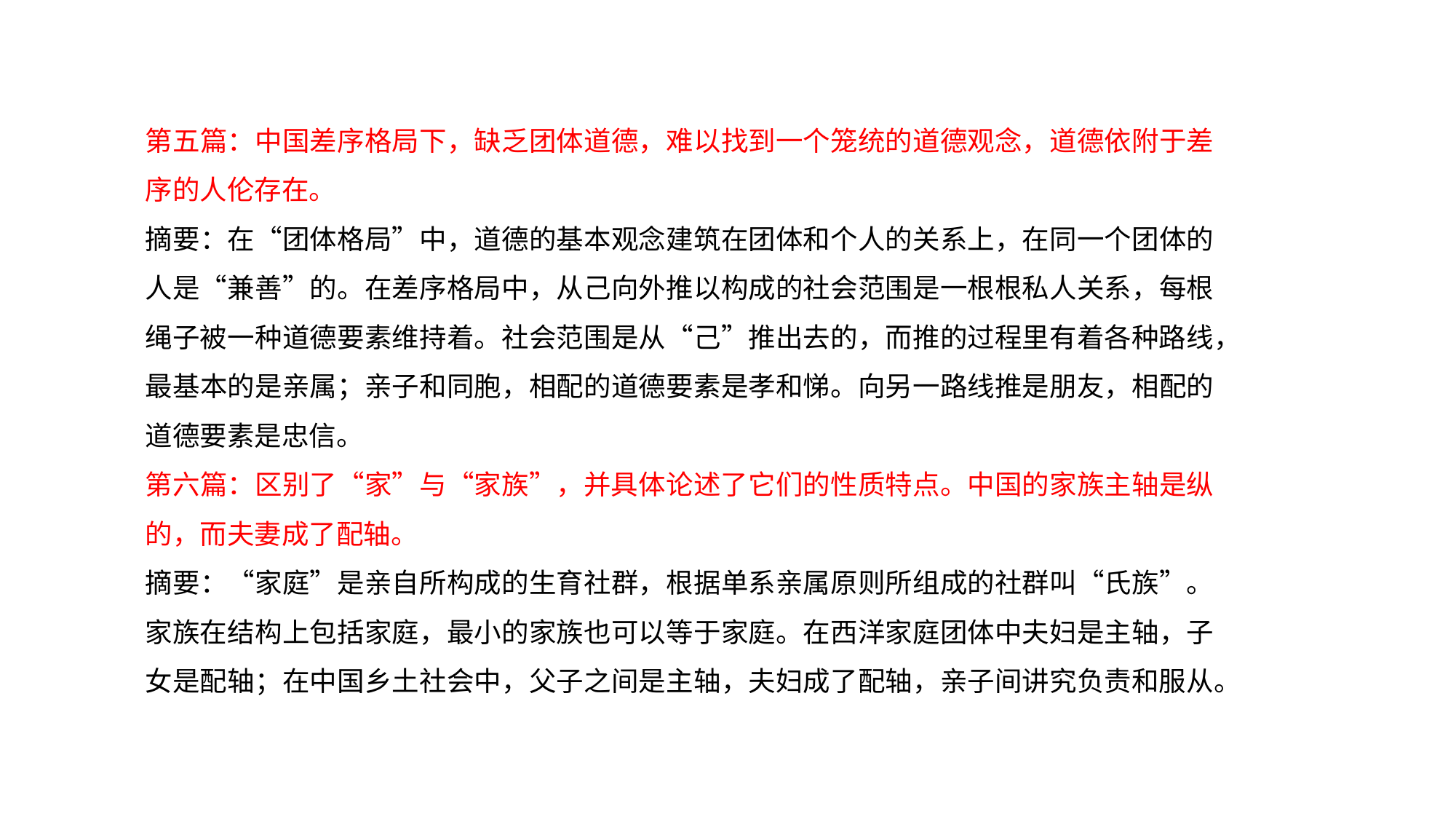

第五篇：中国差序格局下，缺乏团体道德，难以找到一个笼统的道德观念，道德依附于差序的人伦存在。
摘要：在“团体格局”中，道德的基本观念建筑在团体和个人的关系上，在同一个团体的人是“兼善”的。在差序格局中，从己向外推以构成的社会范围是一根根私人关系，每根绳子被一种道德要素维持着。社会范围是从“己”推出去的，而推的过程里有着各种路线，最基本的是亲属；亲子和同胞，相配的道德要素是孝和悌。向另一路线推是朋友，相配的道德要素是忠信。
第六篇：区别了“家”与“家族”，并具体论述了它们的性质特点。中国的家族主轴是纵的，而夫妻成了配轴。
摘要：“家庭”是亲自所构成的生育社群，根据单系亲属原则所组成的社群叫“氏族”。家族在结构上包括家庭，最小的家族也可以等于家庭。在西洋家庭团体中夫妇是主轴，子女是配轴；在中国乡土社会中，父子之间是主轴，夫妇成了配轴，亲子间讲究负责和服从。